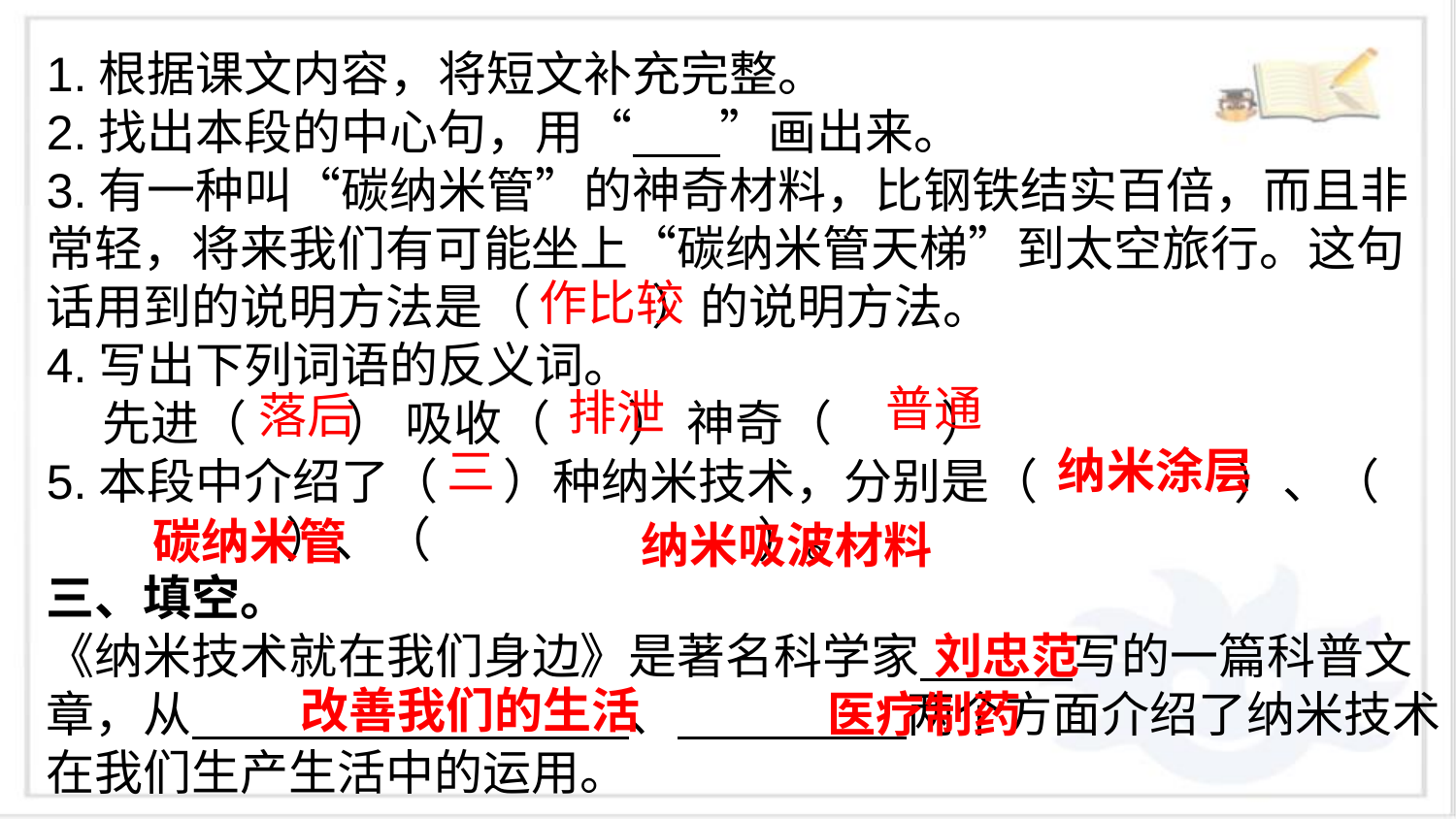

1.根据课文内容，将短文补充完整。
2.找出本段的中心句，用“        ”画出来。
3.有一种叫“碳纳米管”的神奇材料，比钢铁结实百倍，而且非常轻，将来我们有可能坐上“碳纳米管天梯”到太空旅行。这句话用到的说明方法是（           ）的说明方法。
4.写出下列词语的反义词。
    先进（         ） 吸收（       ） 神奇（          ）
5.本段中介绍了（      ）种纳米技术，分别是（                  ）、（                            ）、（                              ）。
三、填空。
《纳米技术就在我们身边》是著名科学家              写的一篇科普文章，从                                        、                     两个方面介绍了纳米技术在我们生产生活中的运用。
作比较
普通
排泄
落后
纳米涂层
三
碳纳米管
纳米吸波材料
刘忠范
改善我们的生活
医疗制药